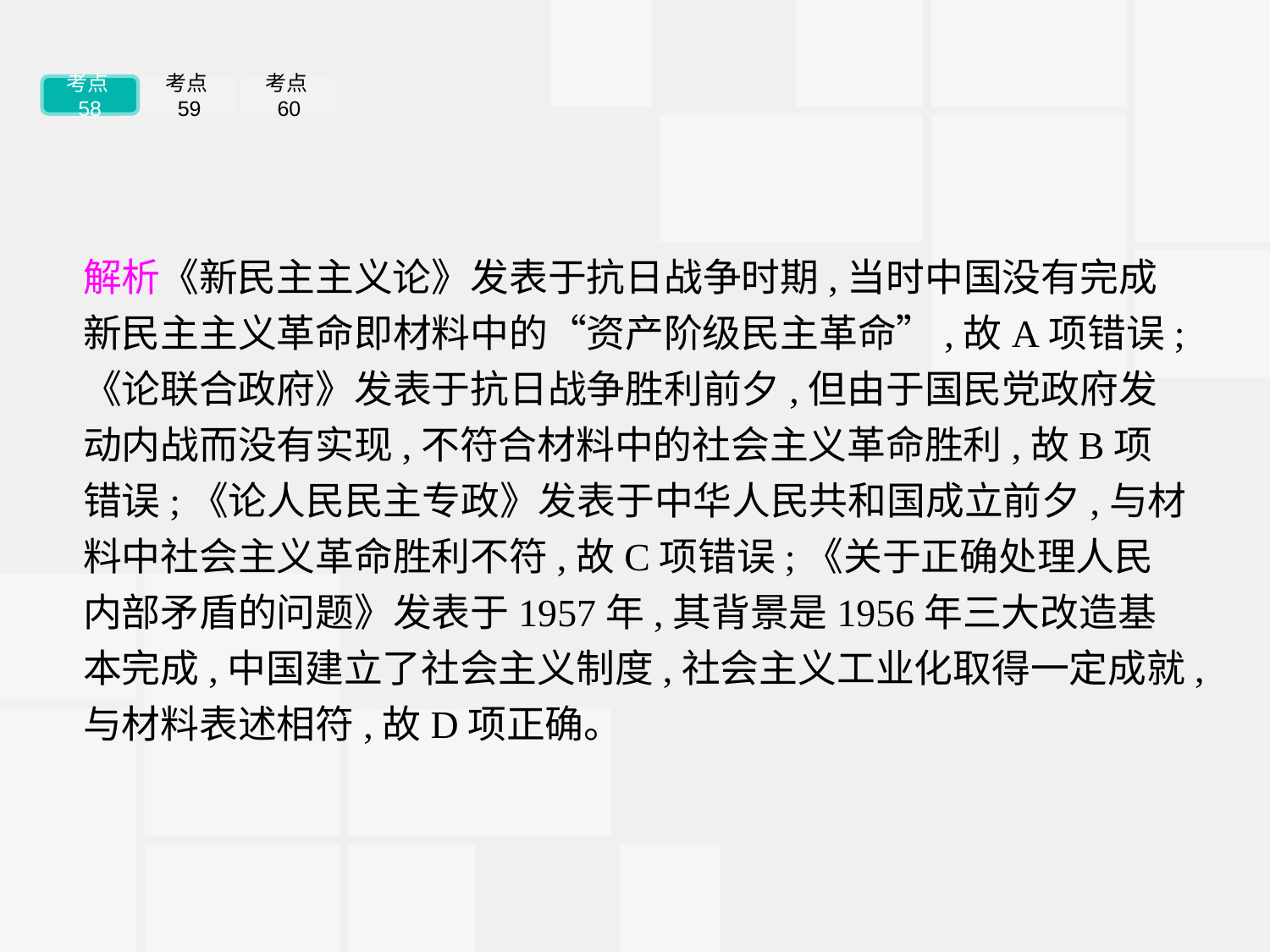

考点58
考点59
考点60
解析《新民主主义论》发表于抗日战争时期,当时中国没有完成新民主主义革命即材料中的“资产阶级民主革命”,故A项错误;《论联合政府》发表于抗日战争胜利前夕,但由于国民党政府发动内战而没有实现,不符合材料中的社会主义革命胜利,故B项错误;《论人民民主专政》发表于中华人民共和国成立前夕,与材料中社会主义革命胜利不符,故C项错误;《关于正确处理人民内部矛盾的问题》发表于1957年,其背景是1956年三大改造基本完成,中国建立了社会主义制度,社会主义工业化取得一定成就,与材料表述相符,故D项正确。